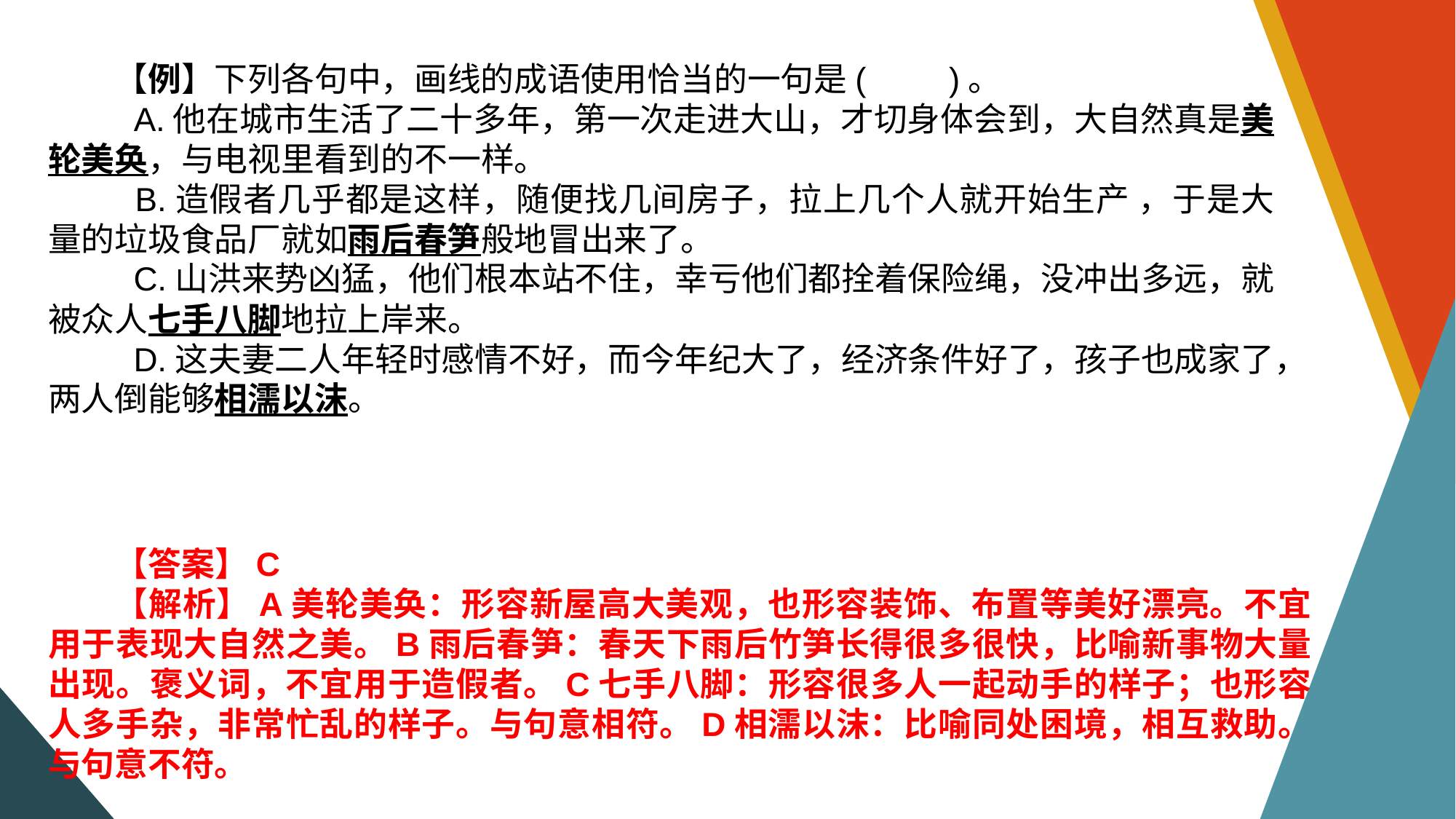

【例】下列各句中，画线的成语使用恰当的一句是(　　)。
  A.他在城市生活了二十多年，第一次走进大山，才切身体会到，大自然真是美轮美奂，与电视里看到的不一样。
  B.造假者几乎都是这样，随便找几间房子，拉上几个人就开始生产 ，于是大量的垃圾食品厂就如雨后春笋般地冒出来了。
  C.山洪来势凶猛，他们根本站不住，幸亏他们都拴着保险绳，没冲出多远，就被众人七手八脚地拉上岸来。
  D.这夫妻二人年轻时感情不好，而今年纪大了，经济条件好了，孩子也成家了，两人倒能够相濡以沫。

【答案】C
【解析】A美轮美奂：形容新屋高大美观，也形容装饰、布置等美好漂亮。不宜用于表现大自然之美。B雨后春笋：春天下雨后竹笋长得很多很快，比喻新事物大量出现。褒义词，不宜用于造假者。C七手八脚：形容很多人一起动手的样子；也形容人多手杂，非常忙乱的样子。与句意相符。D相濡以沫：比喻同处困境，相互救助。与句意不符。